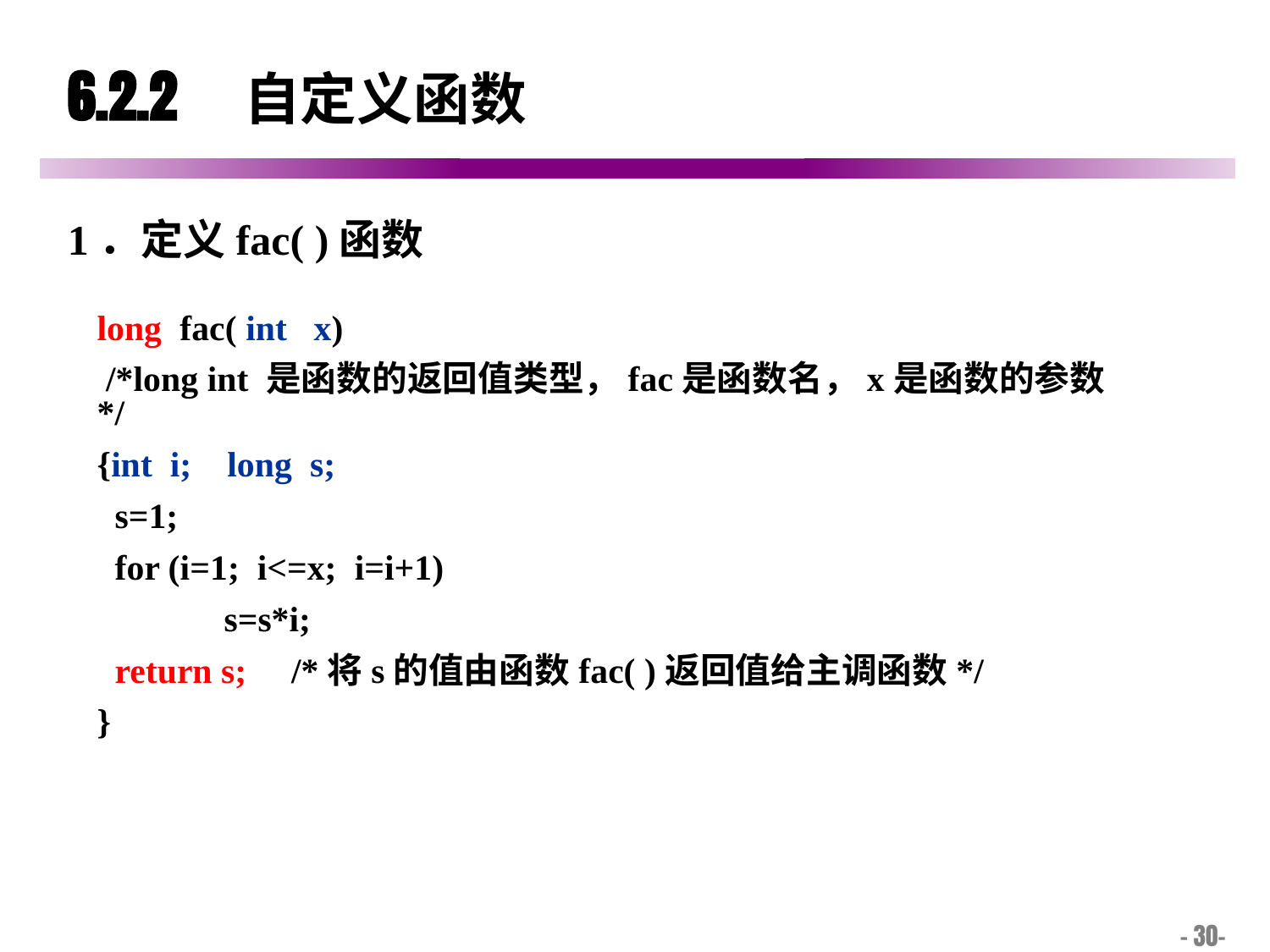

# 6.2.2    自定义函数
1．定义fac( )函数
long  fac( int   x)
 /*long int 是函数的返回值类型，fac是函数名，x是函数的参数*/
{int  i;    long  s;
  s=1;
  for (i=1;  i<=x;  i=i+1)
	s=s*i;
  return s;     /*将s的值由函数fac( )返回值给主调函数*/
}
 - 30-